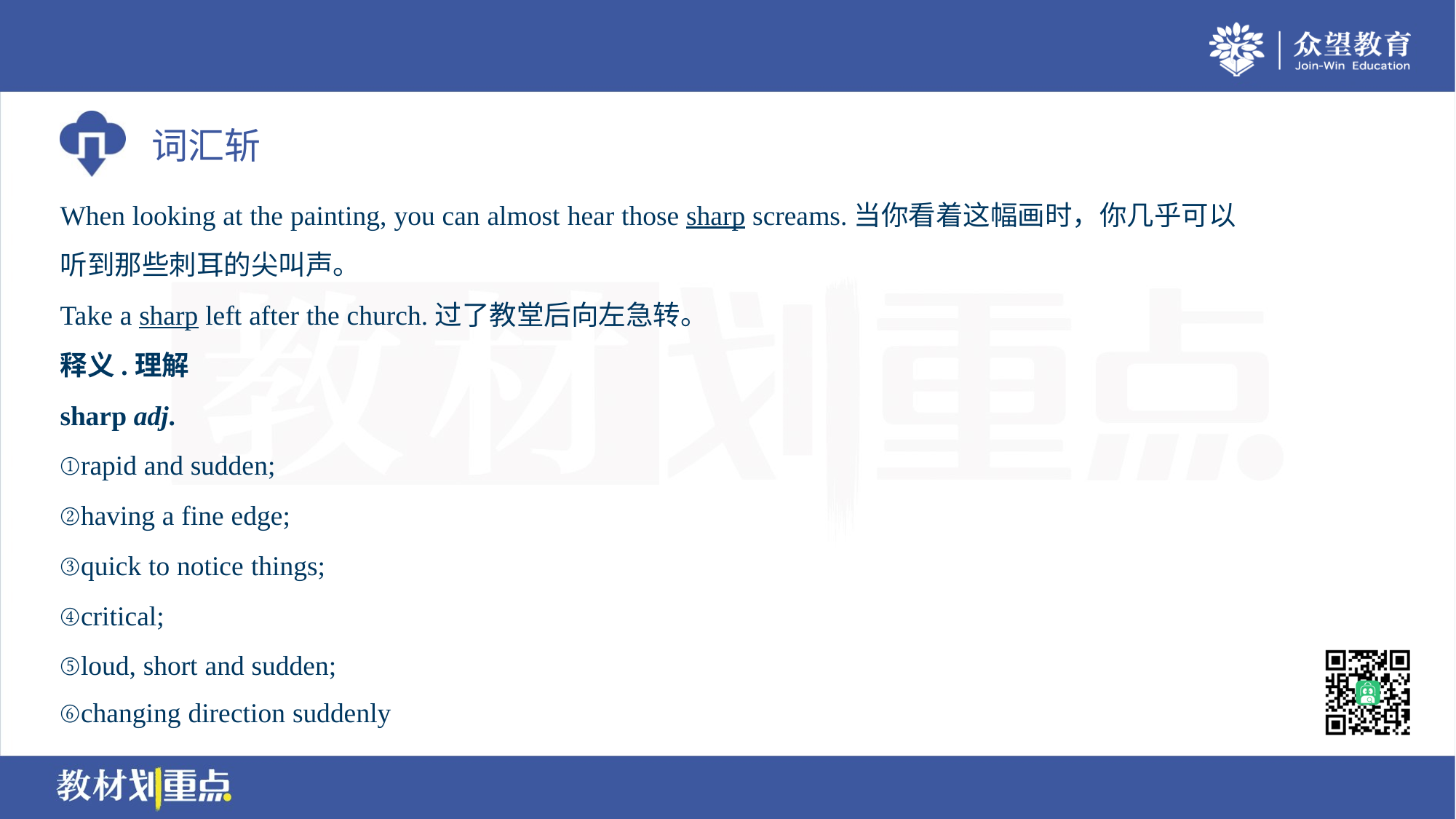

When looking at the painting, you can almost hear those sharp screams.当你看着这幅画时，你几乎可以
听到那些刺耳的尖叫声。
Take a sharp left after the church.过了教堂后向左急转。
释义.理解
sharp adj.
①rapid and sudden;
②having a fine edge;
③quick to notice things;
④critical;
⑤loud, short and sudden;
⑥changing direction suddenly